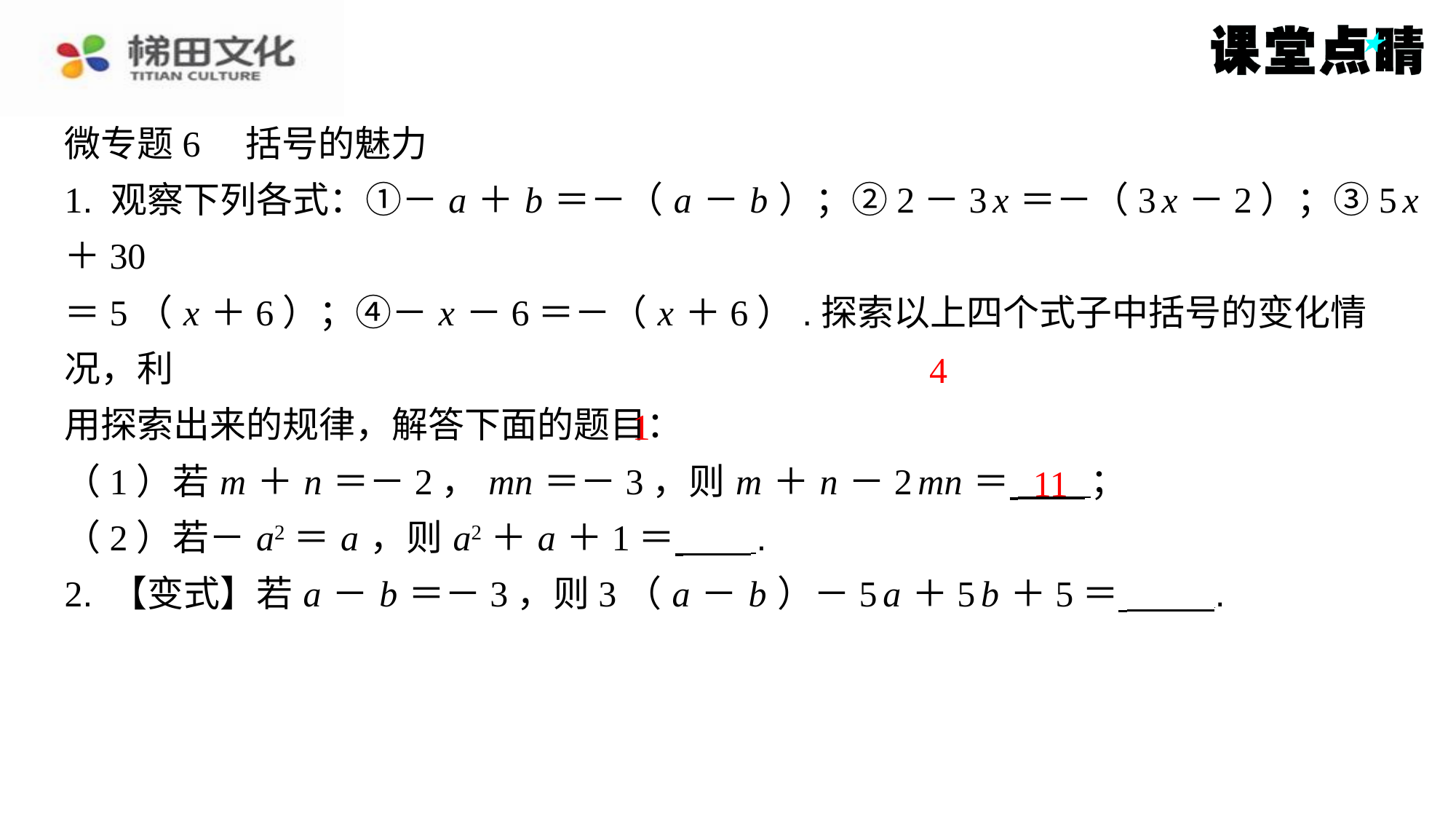

微专题6　括号的魅力
1. 观察下列各式：①－ a ＋ b ＝－（ a － b ）；②2－3 x ＝－（3 x －2）；③5 x ＋30
＝5（ x ＋6）；④－ x －6＝－（ x ＋6）.探索以上四个式子中括号的变化情况，利
用探索出来的规律，解答下面的题目：
（1）若 m ＋ n ＝－2， mn ＝－3，则 m ＋ n －2 mn ＝            ⁠；
（2）若－ a2＝ a ，则 a2＋ a ＋1＝            ⁠.
2. 【变式】若 a － b ＝－3，则3（ a － b ）－5 a ＋5 b ＋5＝               ⁠.
4
1
11